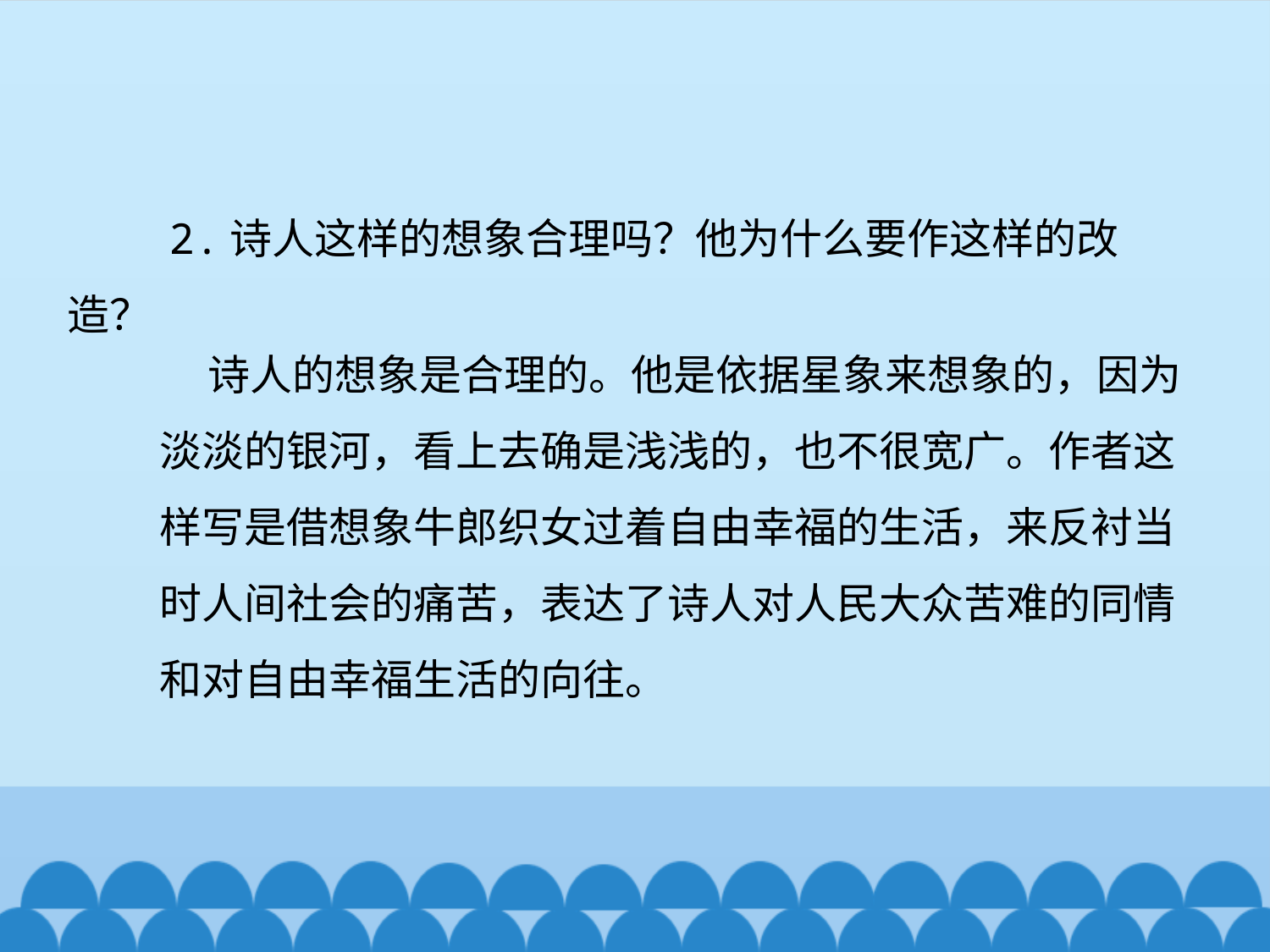

2.诗人这样的想象合理吗？他为什么要作这样的改造？
    诗人的想象是合理的。他是依据星象来想象的，因为淡淡的银河，看上去确是浅浅的，也不很宽广。作者这样写是借想象牛郎织女过着自由幸福的生活，来反衬当时人间社会的痛苦，表达了诗人对人民大众苦难的同情和对自由幸福生活的向往。